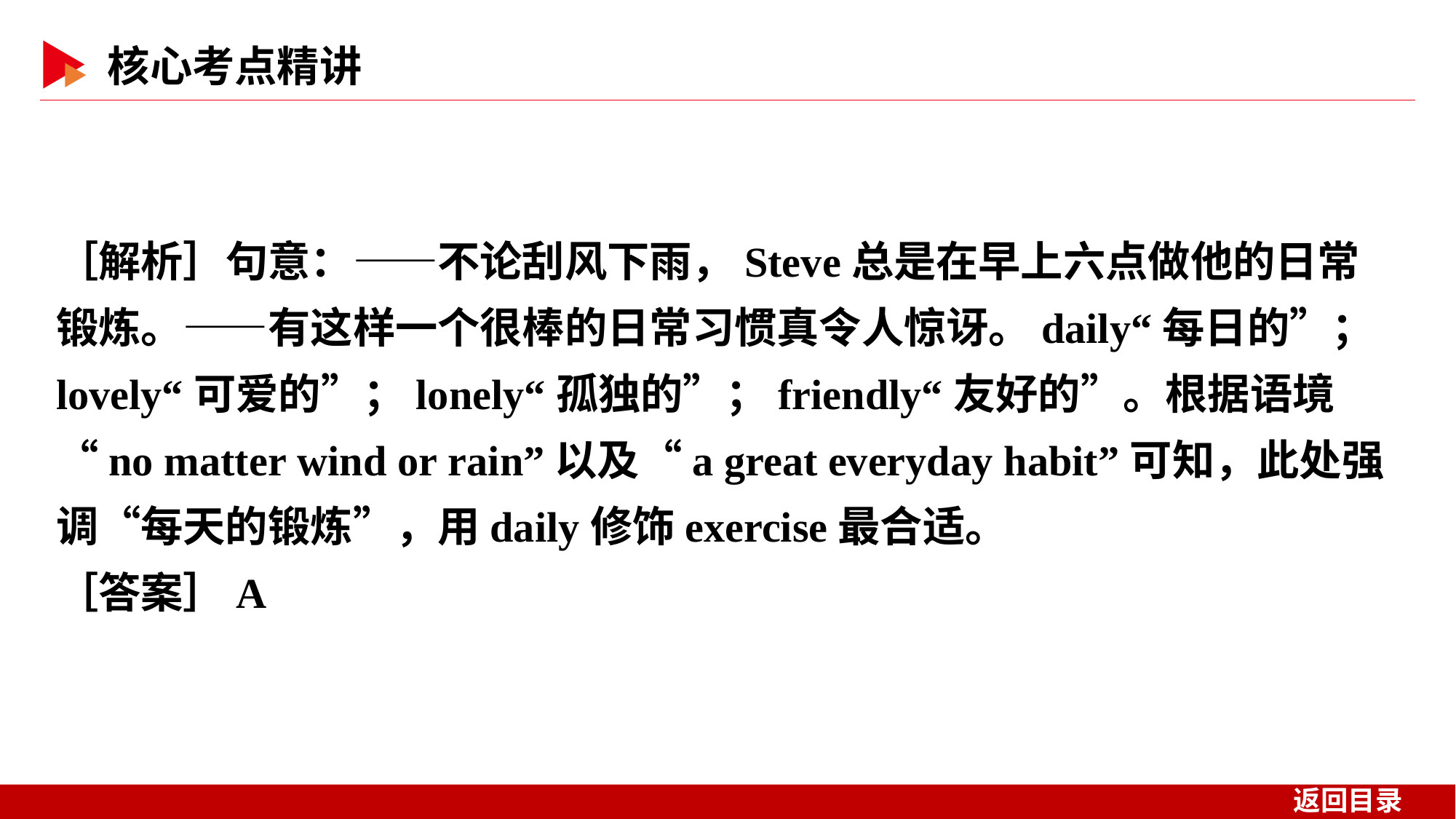

［解析］句意：——不论刮风下雨，Steve总是在早上六点做他的日常锻炼。——有这样一个很棒的日常习惯真令人惊讶。daily“每日的”；lovely“可爱的”；lonely“孤独的”；friendly“友好的”。根据语境“no matter wind or rain”以及“a great everyday habit”可知，此处强调“每天的锻炼”，用daily修饰exercise最合适。
［答案］A